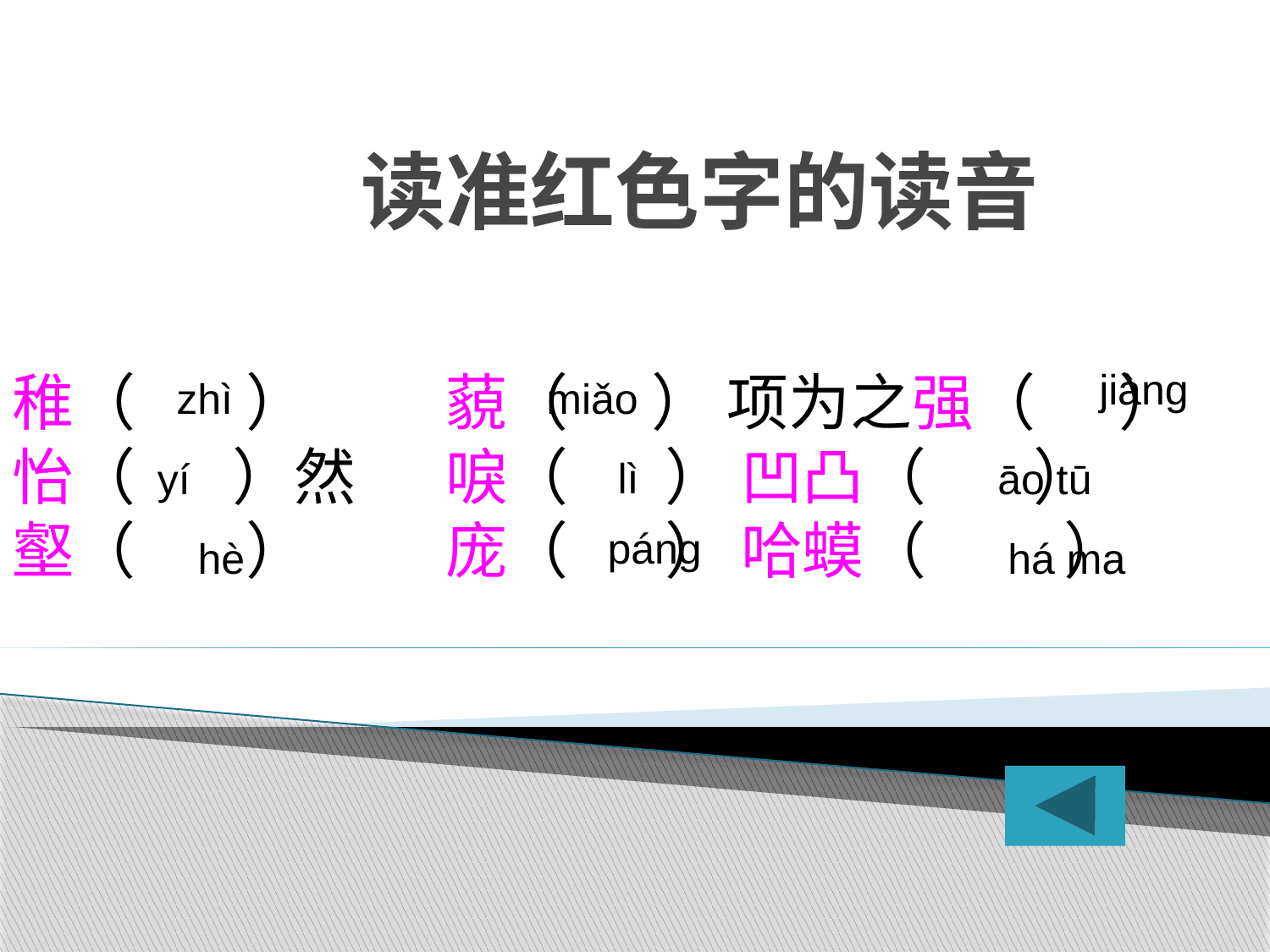

# 读准红色字的读音
jiàng
稚（        ）　 　藐（      ） 项为之强（      ）
怡（       ）然　  唳（       ） 凹凸（         ）
壑（        ）　　 庞（       ） 哈蟆（          ）
zhì
miǎo
lì
yí
āo tū
páng
hè
há ma